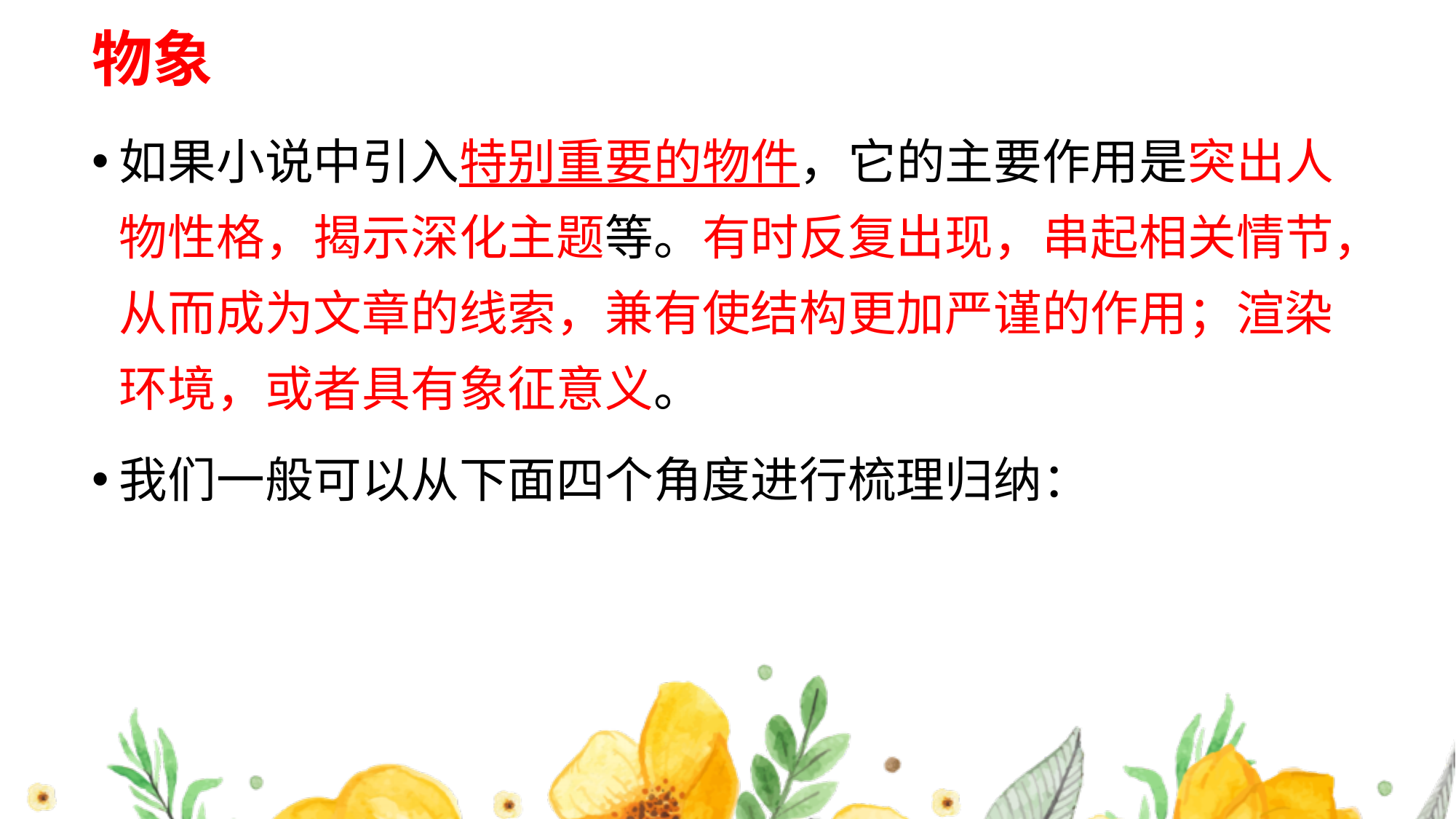

# 物象
如果小说中引入特别重要的物件，它的主要作用是突出人物性格，揭示深化主题等。有时反复出现，串起相关情节，从而成为文章的线索，兼有使结构更加严谨的作用；渲染环境，或者具有象征意义。
我们一般可以从下面四个角度进行梳理归纳：